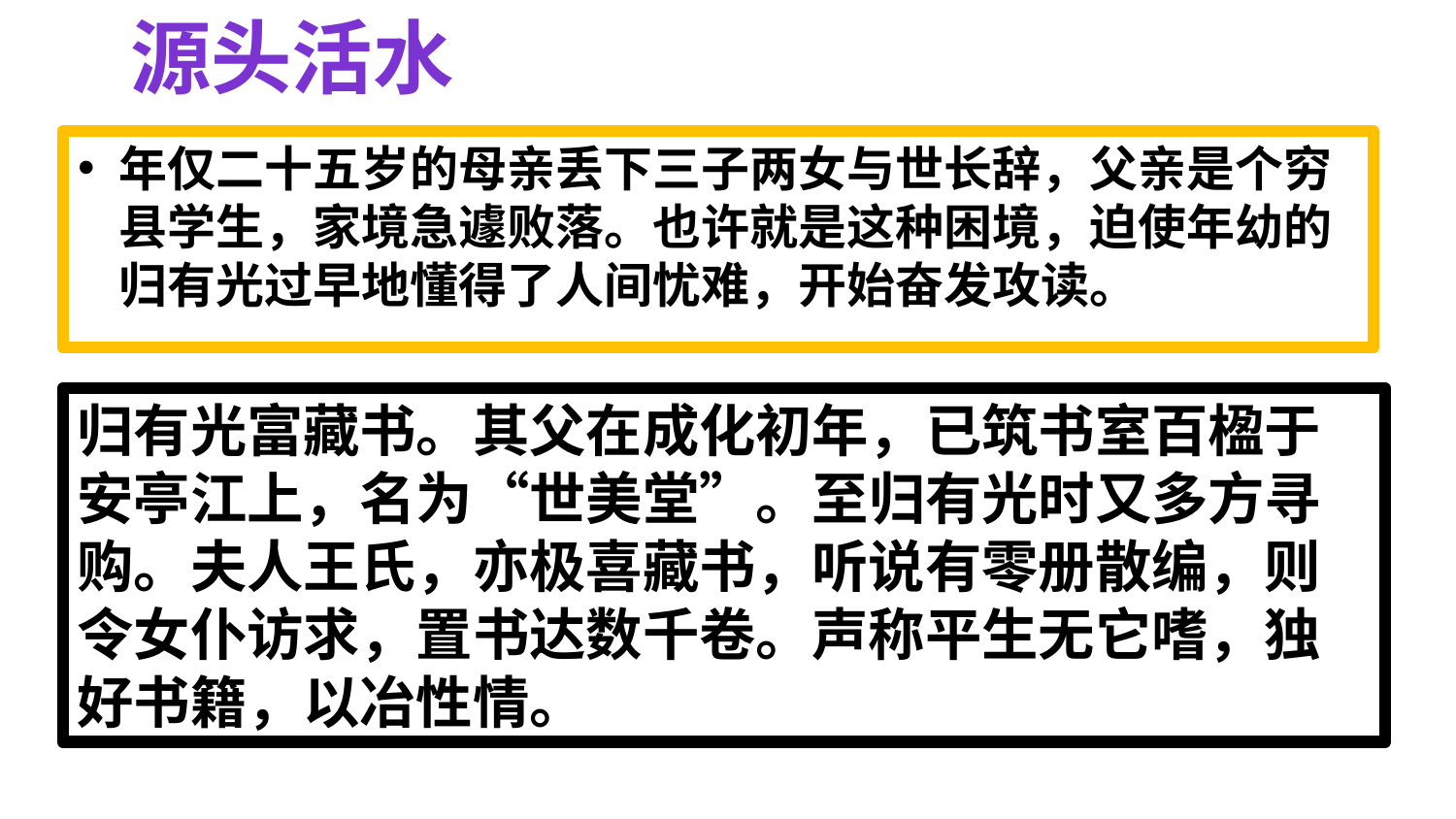

源头活水
年仅二十五岁的母亲丢下三子两女与世长辞，父亲是个穷县学生，家境急遽败落。也许就是这种困境，迫使年幼的归有光过早地懂得了人间忧难，开始奋发攻读。
归有光富藏书。其父在成化初年，已筑书室百楹于安亭江上，名为“世美堂”。至归有光时又多方寻购。夫人王氏，亦极喜藏书，听说有零册散编，则令女仆访求，置书达数千卷。声称平生无它嗜，独好书籍，以冶性情。